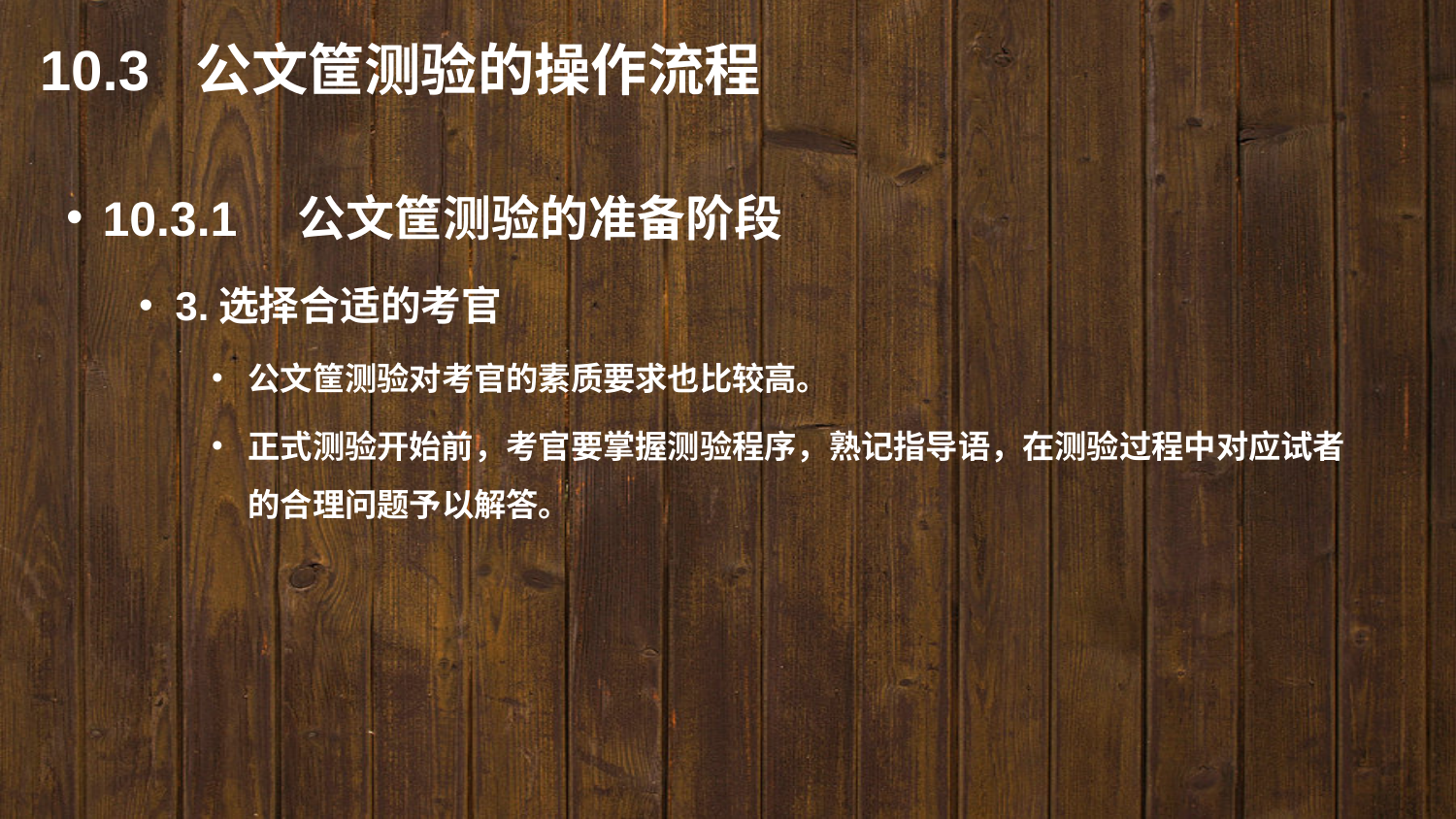

10.3  公文筐测验的操作流程
10.3.1　公文筐测验的准备阶段
3.选择合适的考官
公文筐测验对考官的素质要求也比较高。
正式测验开始前，考官要掌握测验程序，熟记指导语，在测验过程中对应试者的合理问题予以解答。